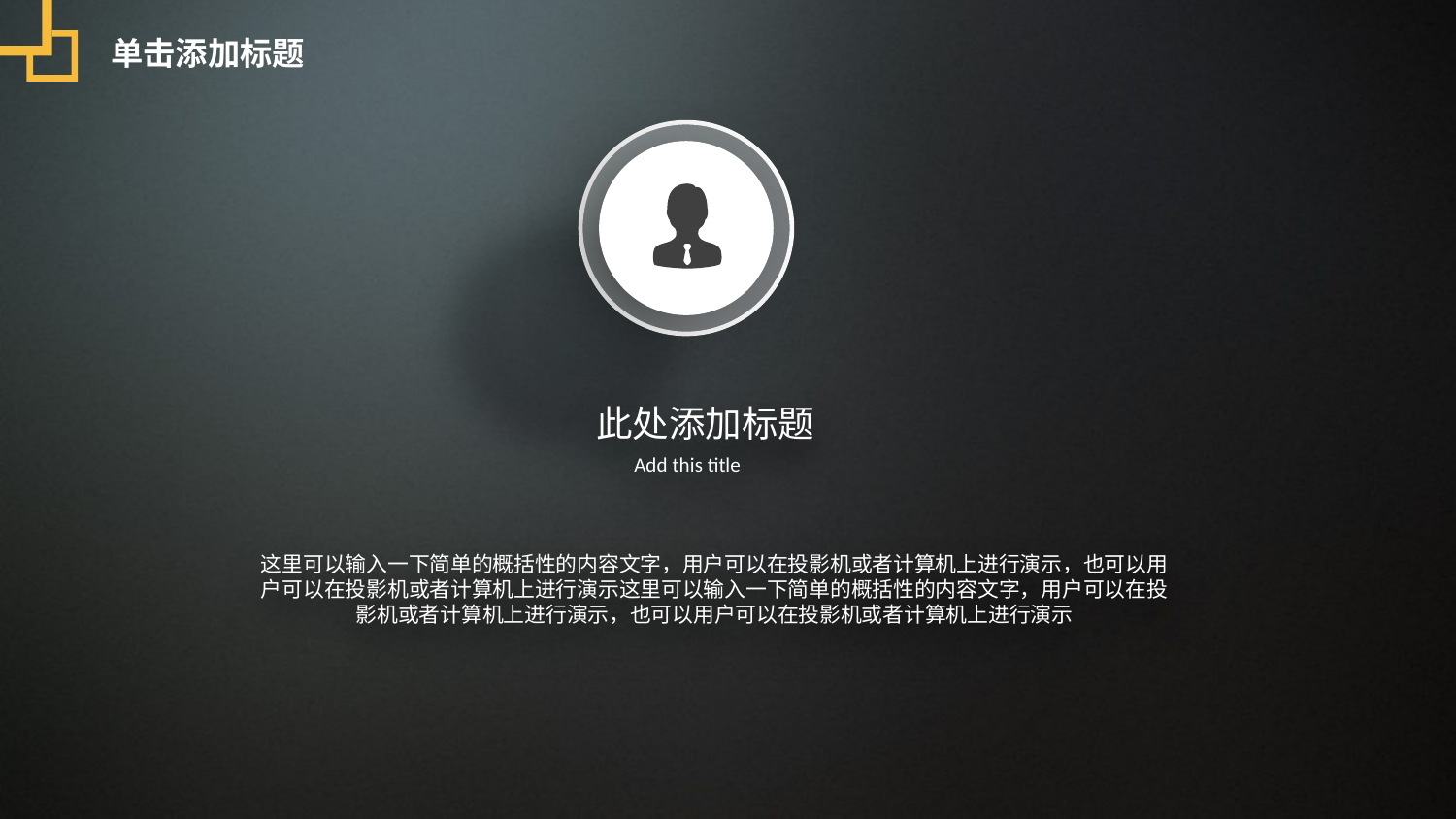

单击添加标题

此处添加标题
Add this title
这里可以输入一下简单的概括性的内容文字，用户可以在投影机或者计算机上进行演示，也可以用户可以在投影机或者计算机上进行演示这里可以输入一下简单的概括性的内容文字，用户可以在投影机或者计算机上进行演示，也可以用户可以在投影机或者计算机上进行演示